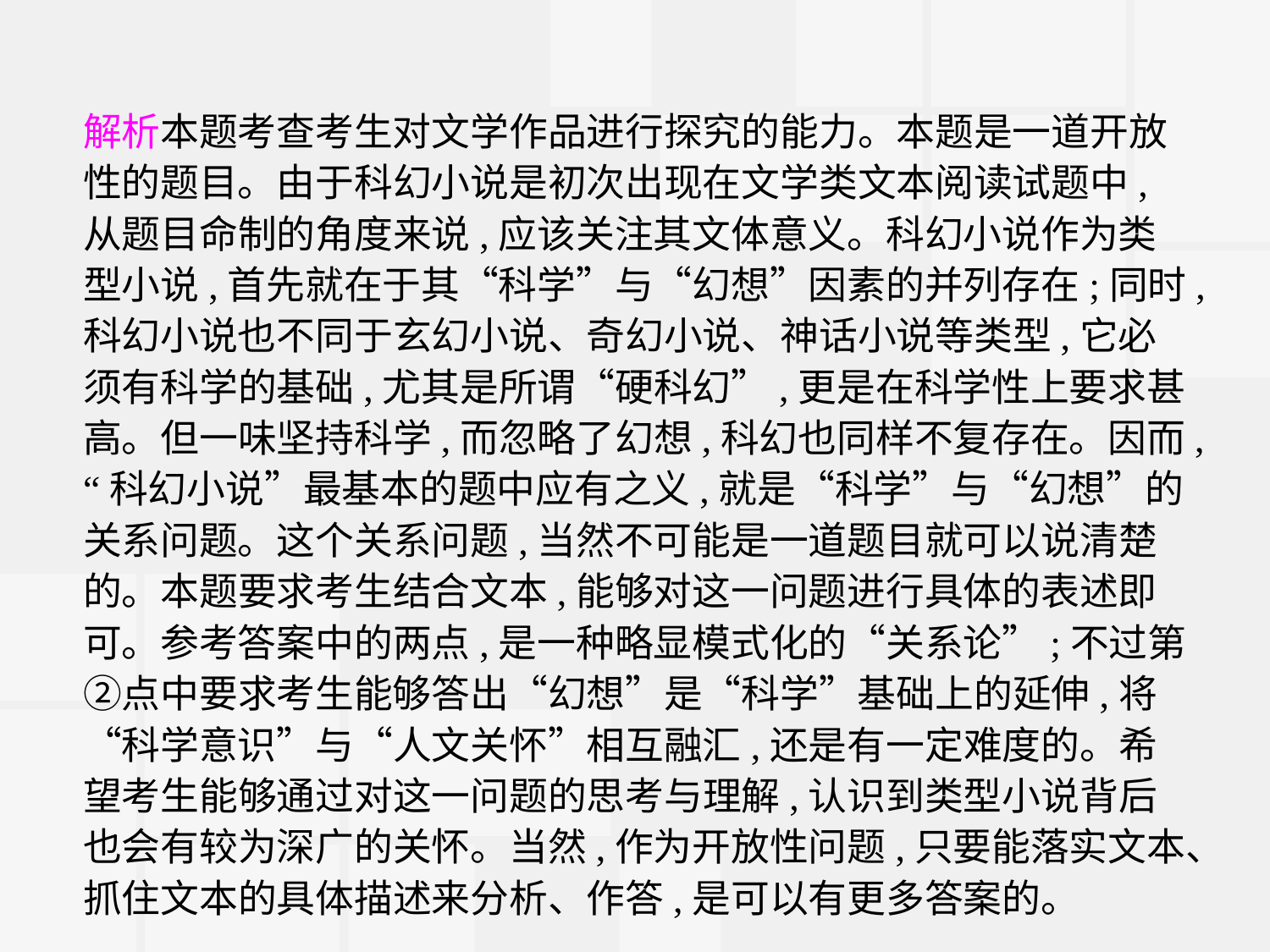

解析本题考查考生对文学作品进行探究的能力。本题是一道开放性的题目。由于科幻小说是初次出现在文学类文本阅读试题中,从题目命制的角度来说,应该关注其文体意义。科幻小说作为类型小说,首先就在于其“科学”与“幻想”因素的并列存在;同时,科幻小说也不同于玄幻小说、奇幻小说、神话小说等类型,它必须有科学的基础,尤其是所谓“硬科幻”,更是在科学性上要求甚高。但一味坚持科学,而忽略了幻想,科幻也同样不复存在。因而,“科幻小说”最基本的题中应有之义,就是“科学”与“幻想”的关系问题。这个关系问题,当然不可能是一道题目就可以说清楚的。本题要求考生结合文本,能够对这一问题进行具体的表述即可。参考答案中的两点,是一种略显模式化的“关系论”;不过第②点中要求考生能够答出“幻想”是“科学”基础上的延伸,将“科学意识”与“人文关怀”相互融汇,还是有一定难度的。希望考生能够通过对这一问题的思考与理解,认识到类型小说背后也会有较为深广的关怀。当然,作为开放性问题,只要能落实文本、抓住文本的具体描述来分析、作答,是可以有更多答案的。